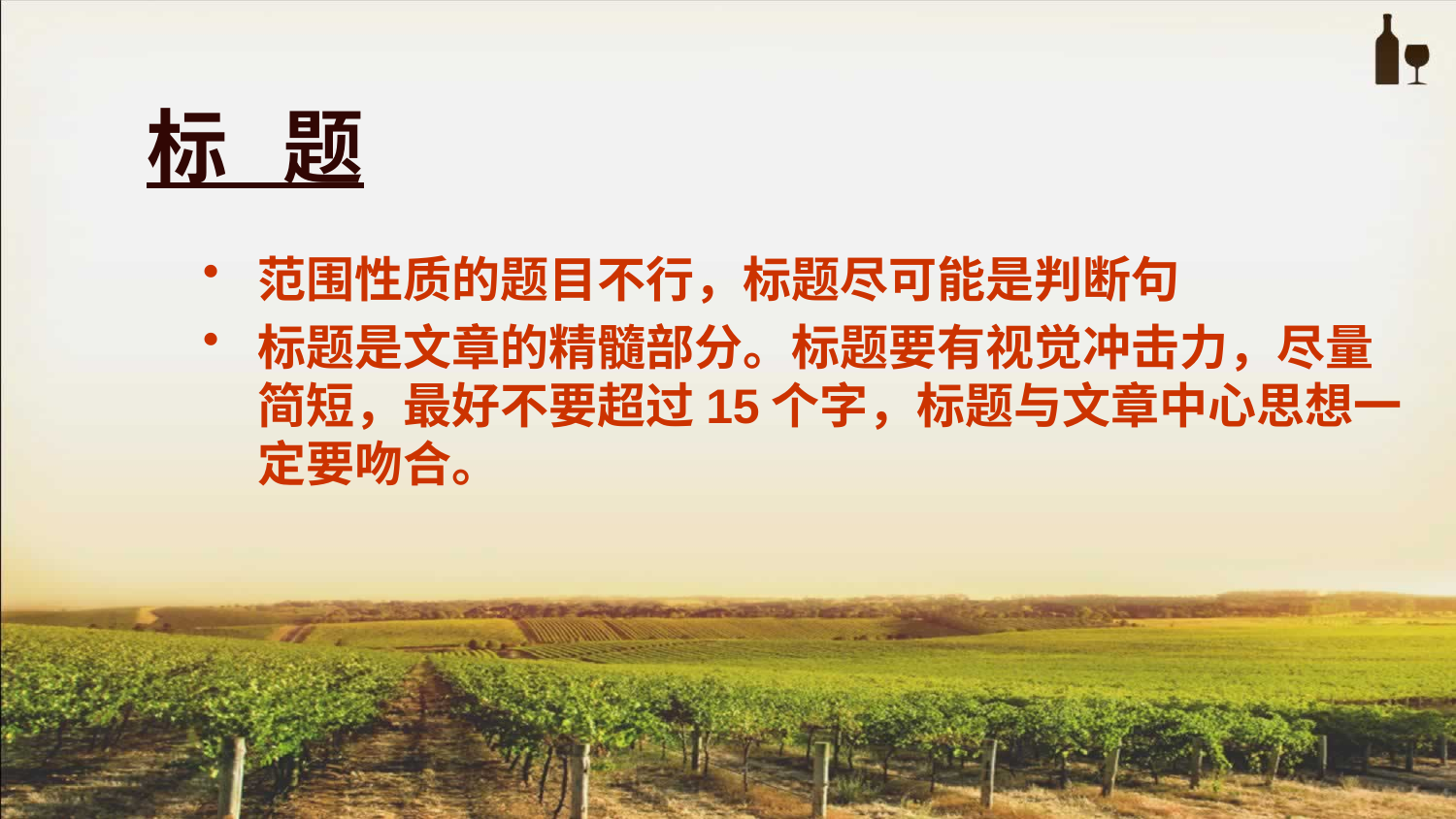

标   题
范围性质的题目不行，标题尽可能是判断句
标题是文章的精髓部分。标题要有视觉冲击力，尽量简短，最好不要超过15个字，标题与文章中心思想一定要吻合。